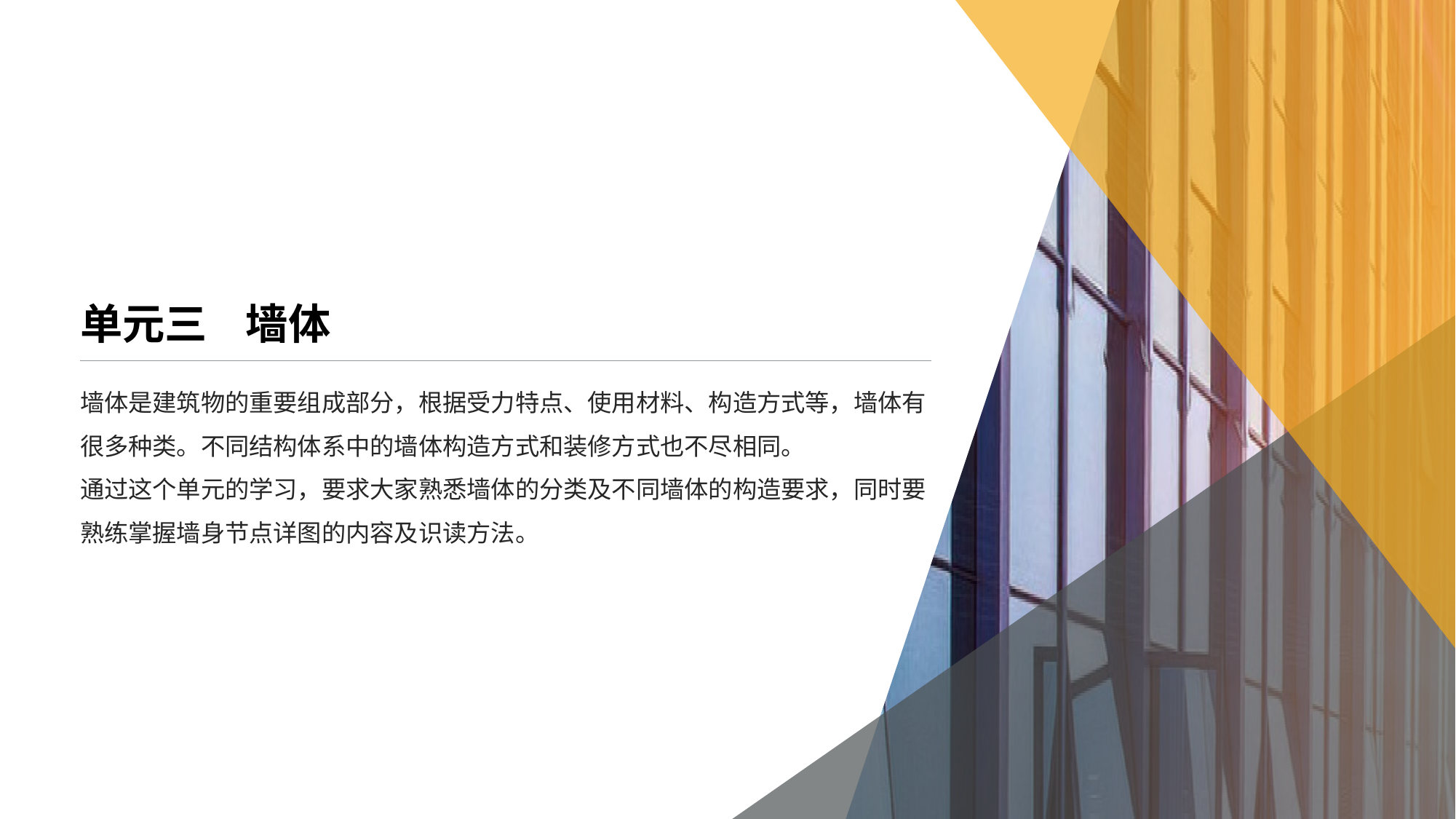

# 单元三    墙体
墙体是建筑物的重要组成部分，根据受力特点、使用材料、构造方式等，墙体有很多种类。不同结构体系中的墙体构造方式和装修方式也不尽相同。
通过这个单元的学习，要求大家熟悉墙体的分类及不同墙体的构造要求，同时要熟练掌握墙身节点详图的内容及识读方法。